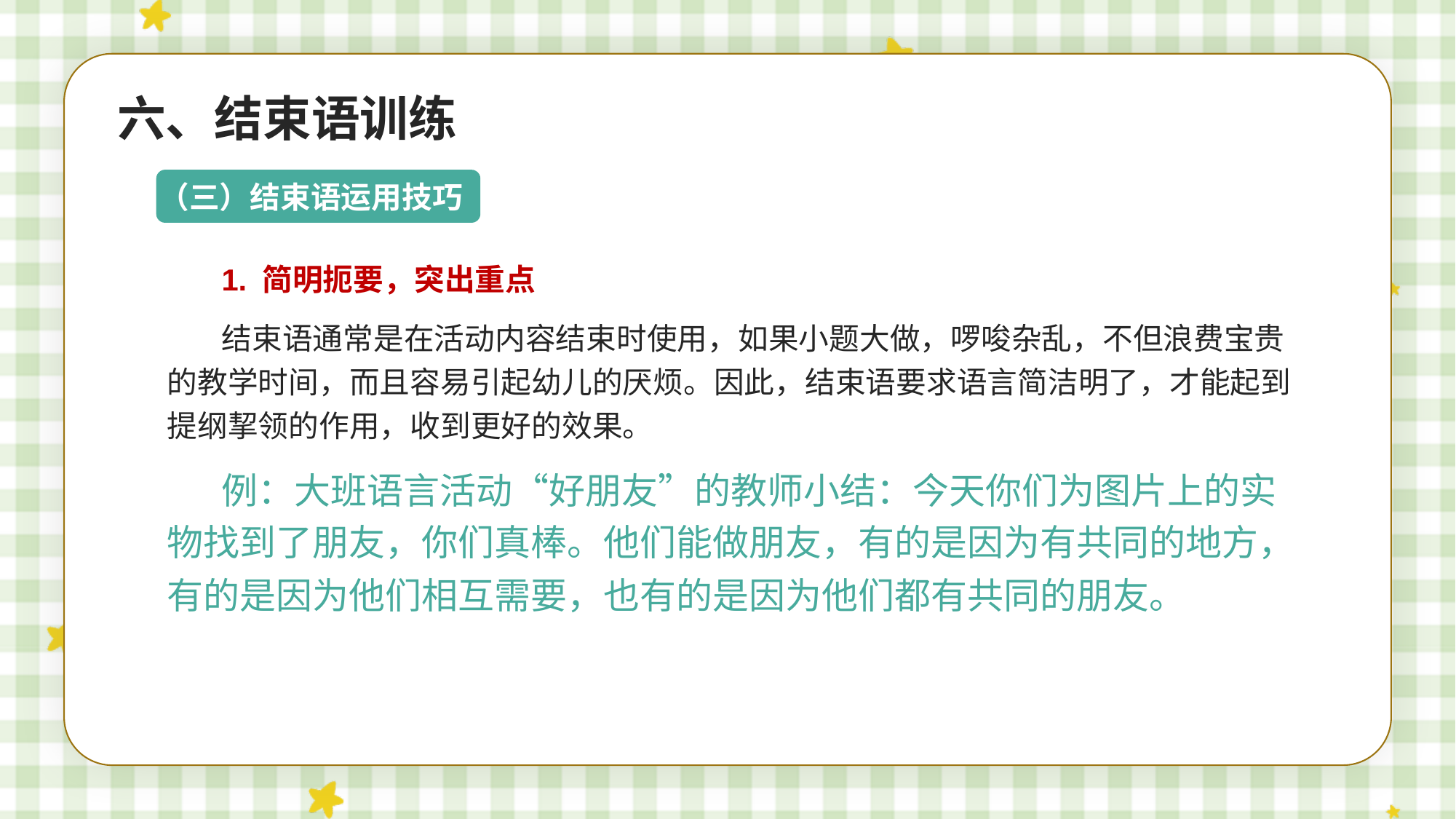

六、结束语训练
（三）结束语运用技巧
1. 简明扼要，突出重点
结束语通常是在活动内容结束时使用，如果小题大做，啰唆杂乱，不但浪费宝贵的教学时间，而且容易引起幼儿的厌烦。因此，结束语要求语言简洁明了，才能起到提纲挈领的作用，收到更好的效果。
例：大班语言活动“好朋友”的教师小结：今天你们为图片上的实物找到了朋友，你们真棒。他们能做朋友，有的是因为有共同的地方，有的是因为他们相互需要，也有的是因为他们都有共同的朋友。